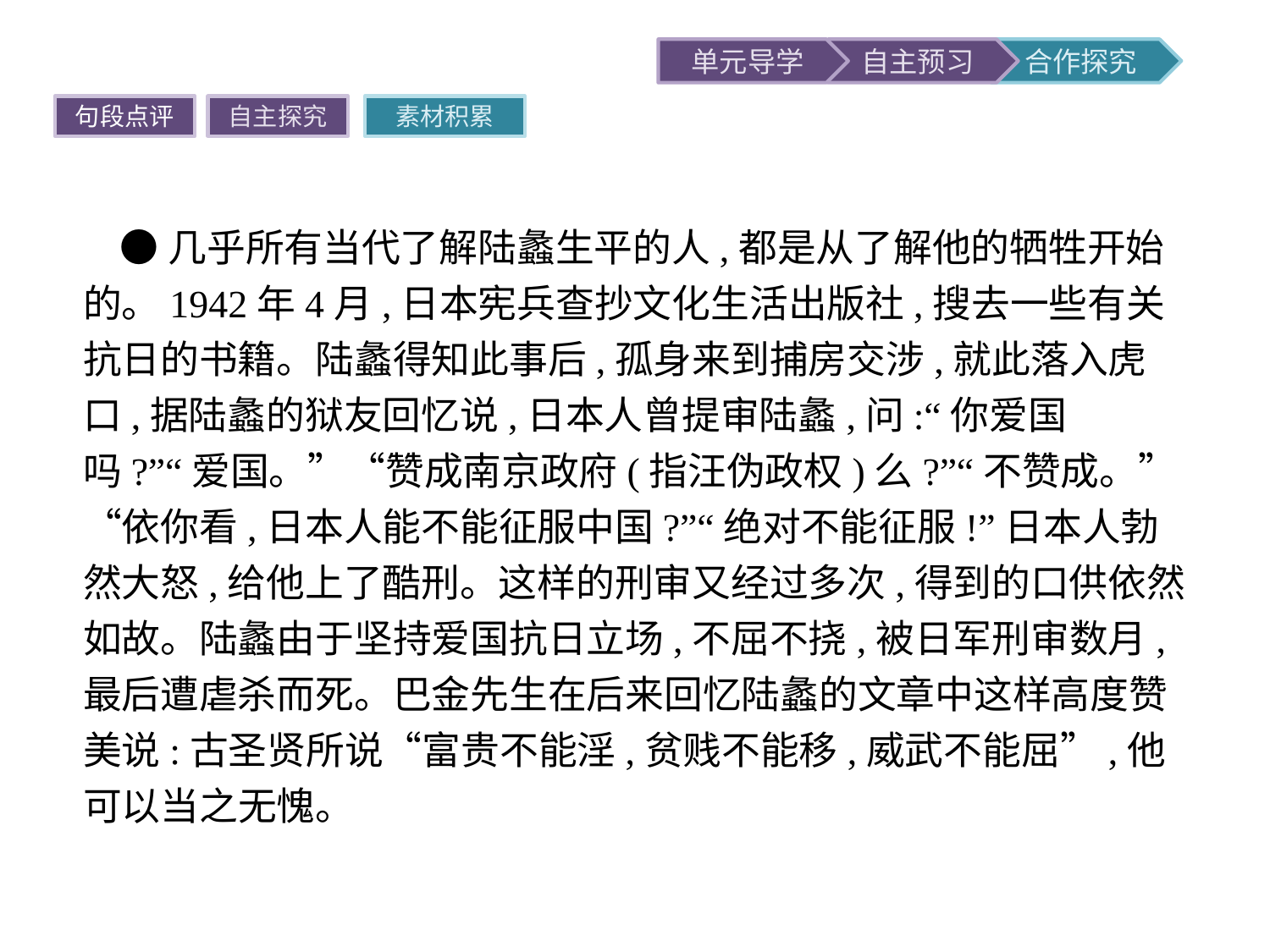

句段点评
自主探究
素材积累
●几乎所有当代了解陆蠡生平的人,都是从了解他的牺牲开始的。1942年4月,日本宪兵查抄文化生活出版社,搜去一些有关抗日的书籍。陆蠡得知此事后,孤身来到捕房交涉,就此落入虎口,据陆蠡的狱友回忆说,日本人曾提审陆蠡,问:“你爱国吗?”“爱国。”“赞成南京政府(指汪伪政权)么?”“不赞成。”“依你看,日本人能不能征服中国?”“绝对不能征服!”日本人勃然大怒,给他上了酷刑。这样的刑审又经过多次,得到的口供依然如故。陆蠡由于坚持爱国抗日立场,不屈不挠,被日军刑审数月,最后遭虐杀而死。巴金先生在后来回忆陆蠡的文章中这样高度赞美说:古圣贤所说“富贵不能淫,贫贱不能移,威武不能屈”,他可以当之无愧。